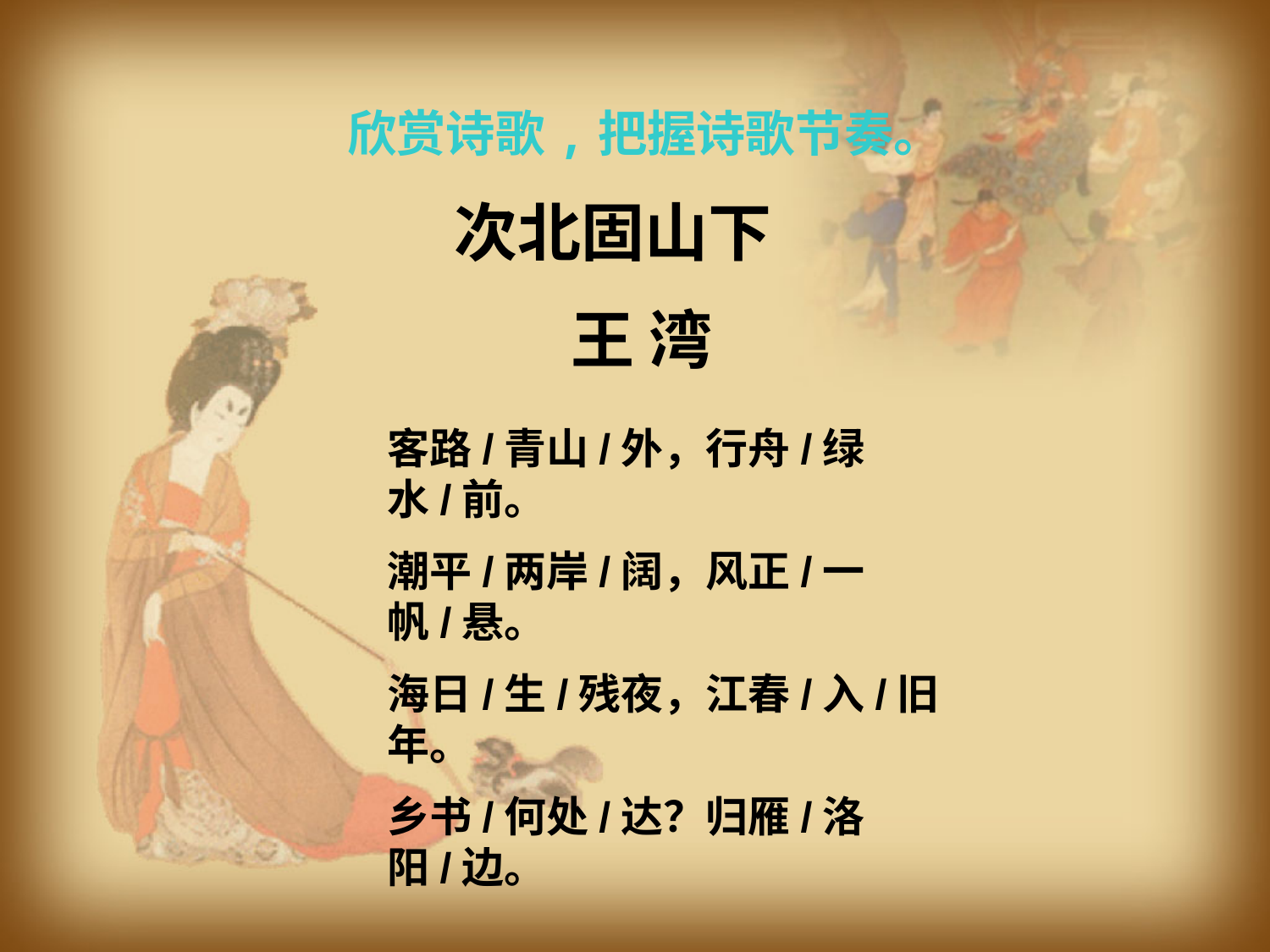

欣赏诗歌,把握诗歌节奏。
次北固山下
  王 湾

客路/青山/外，行舟/绿水/前。
潮平/两岸/阔，风正/一帆/悬。
海日/生/残夜，江春/入/旧年。
乡书/何处/达？归雁/洛阳/边。